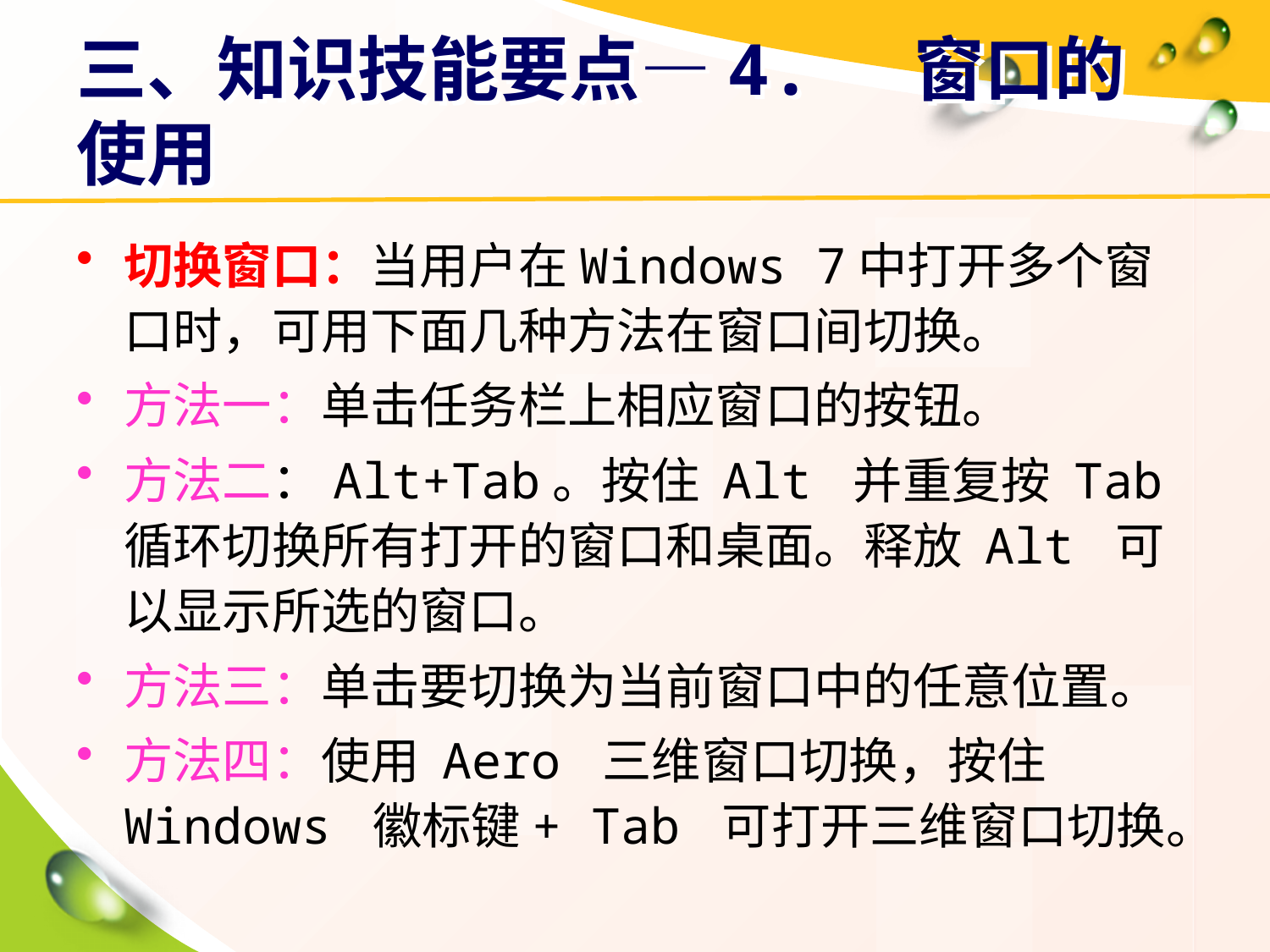

# 三、知识技能要点—4.  窗口的使用
切换窗口：当用户在Windows 7中打开多个窗口时，可用下面几种方法在窗口间切换。
方法一：单击任务栏上相应窗口的按钮。
方法二：Alt+Tab。按住 Alt 并重复按 Tab 循环切换所有打开的窗口和桌面。释放 Alt 可以显示所选的窗口。
方法三：单击要切换为当前窗口中的任意位置。
方法四：使用 Aero 三维窗口切换，按住 Windows 徽标键+ Tab 可打开三维窗口切换。